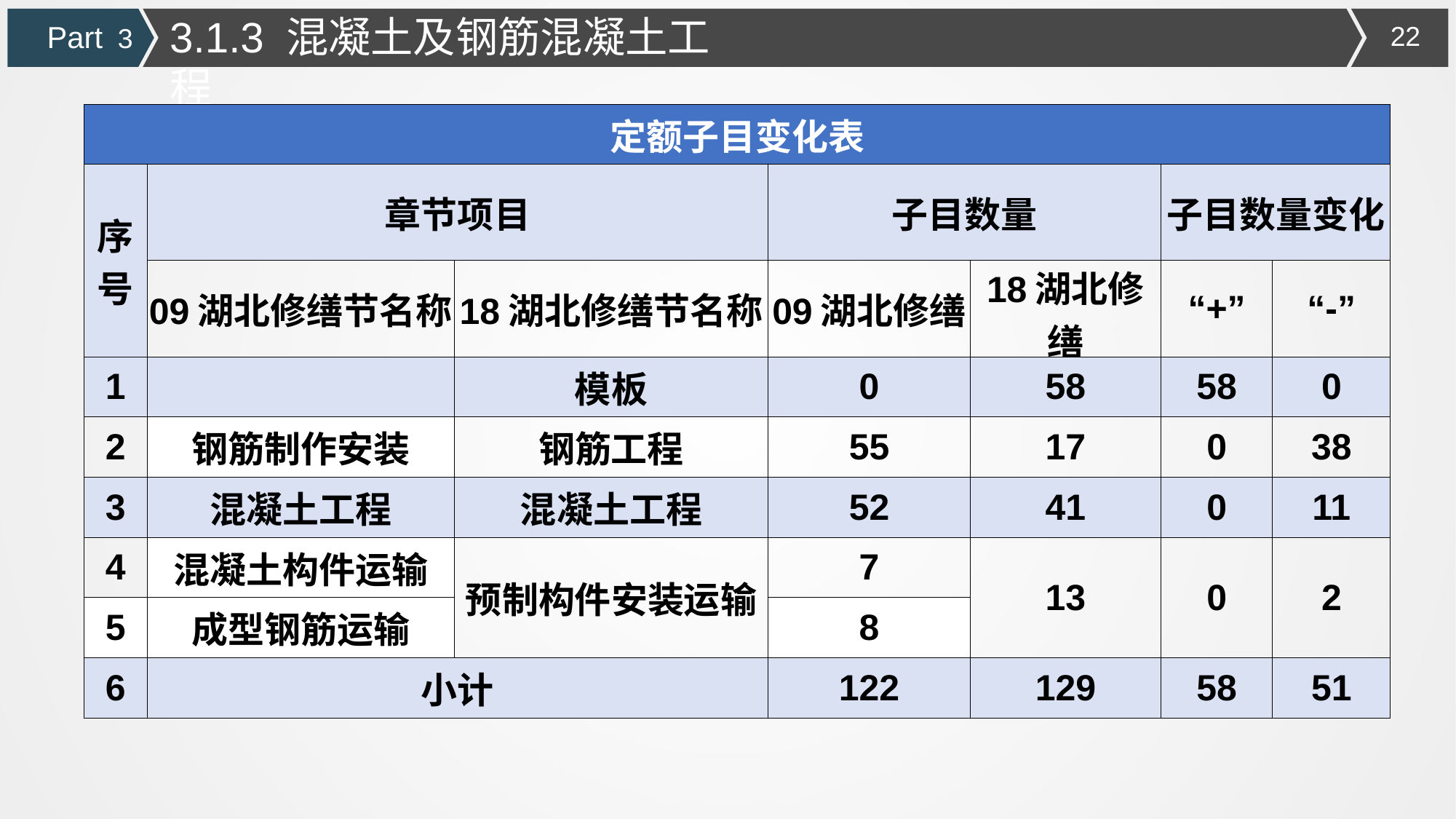

3.1.3 混凝土及钢筋混凝土工程
Part  3
| 定额子目变化表 |  |  |  |  |  |  |
| --- | --- | --- | --- | --- | --- | --- |
| 序号 | 章节项目 |  | 子目数量 |  | 子目数量变化 |  |
|  | 09湖北修缮节名称 | 18湖北修缮节名称 | 09湖北修缮 | 18湖北修缮 | “+” | “-” |
| 1 |  | 模板 | 0 | 58 | 58 | 0 |
| 2 | 钢筋制作安装 | 钢筋工程 | 55 | 17 | 0 | 38 |
| 3 | 混凝土工程 | 混凝土工程 | 52 | 41 | 0 | 11 |
| 4 | 混凝土构件运输 | 预制构件安装运输 | 7 | 13 | 0 | 2 |
| 5 | 成型钢筋运输 |  | 8 |  |  |  |
| 6 | 小计 |  | 122 | 129 | 58 | 51 |